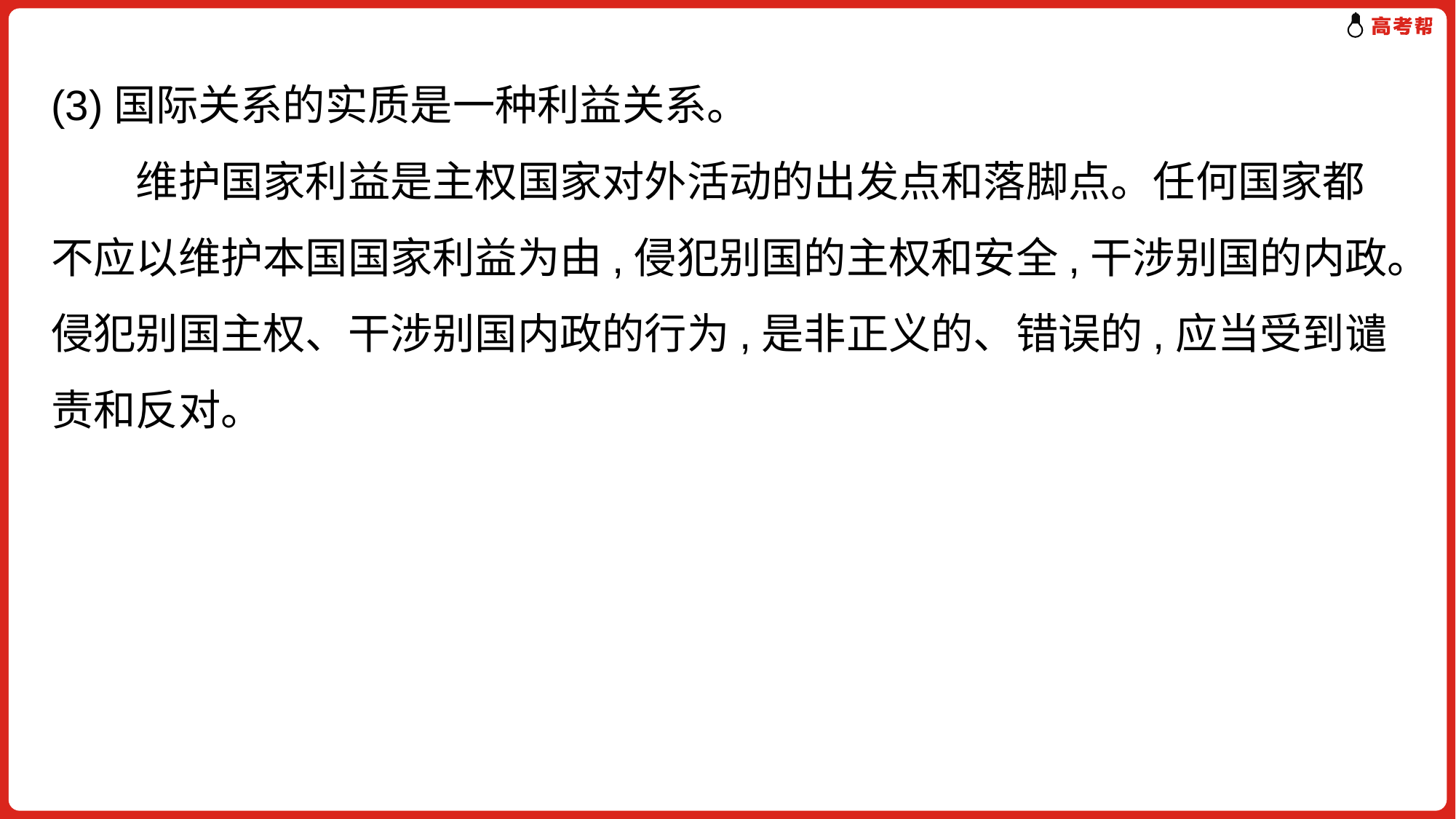

# (3)国际关系的实质是一种利益关系。 　　维护国家利益是主权国家对外活动的出发点和落脚点。任何国家都不应以维护本国国家利益为由,侵犯别国的主权和安全,干涉别国的内政。侵犯别国主权、干涉别国内政的行为,是非正义的、错误的,应当受到谴责和反对。